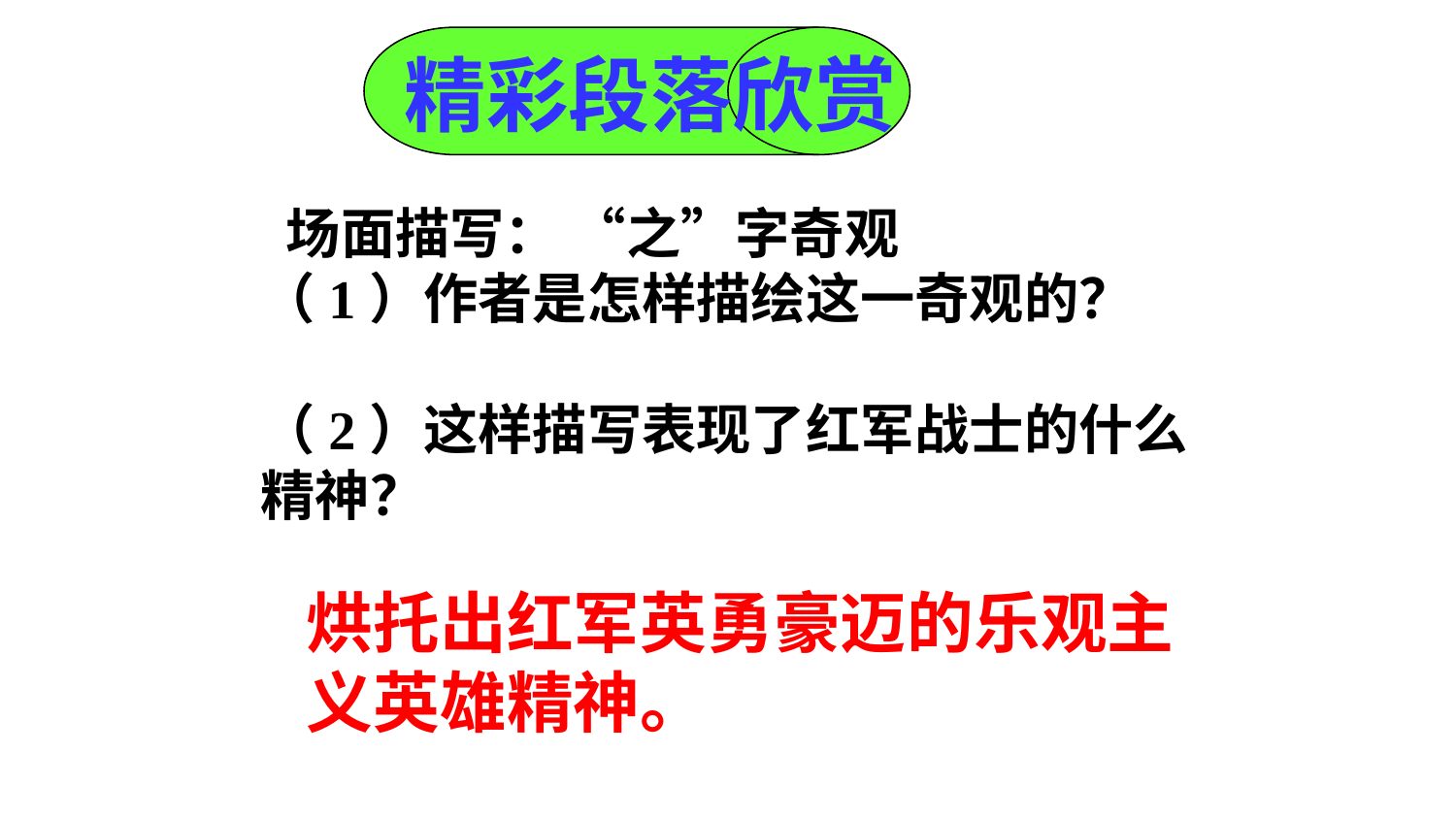

精彩段落欣赏
 场面描写： “之”字奇观
（1）作者是怎样描绘这一奇观的？
（2）这样描写表现了红军战士的什么精神？
烘托出红军英勇豪迈的乐观主义英雄精神。